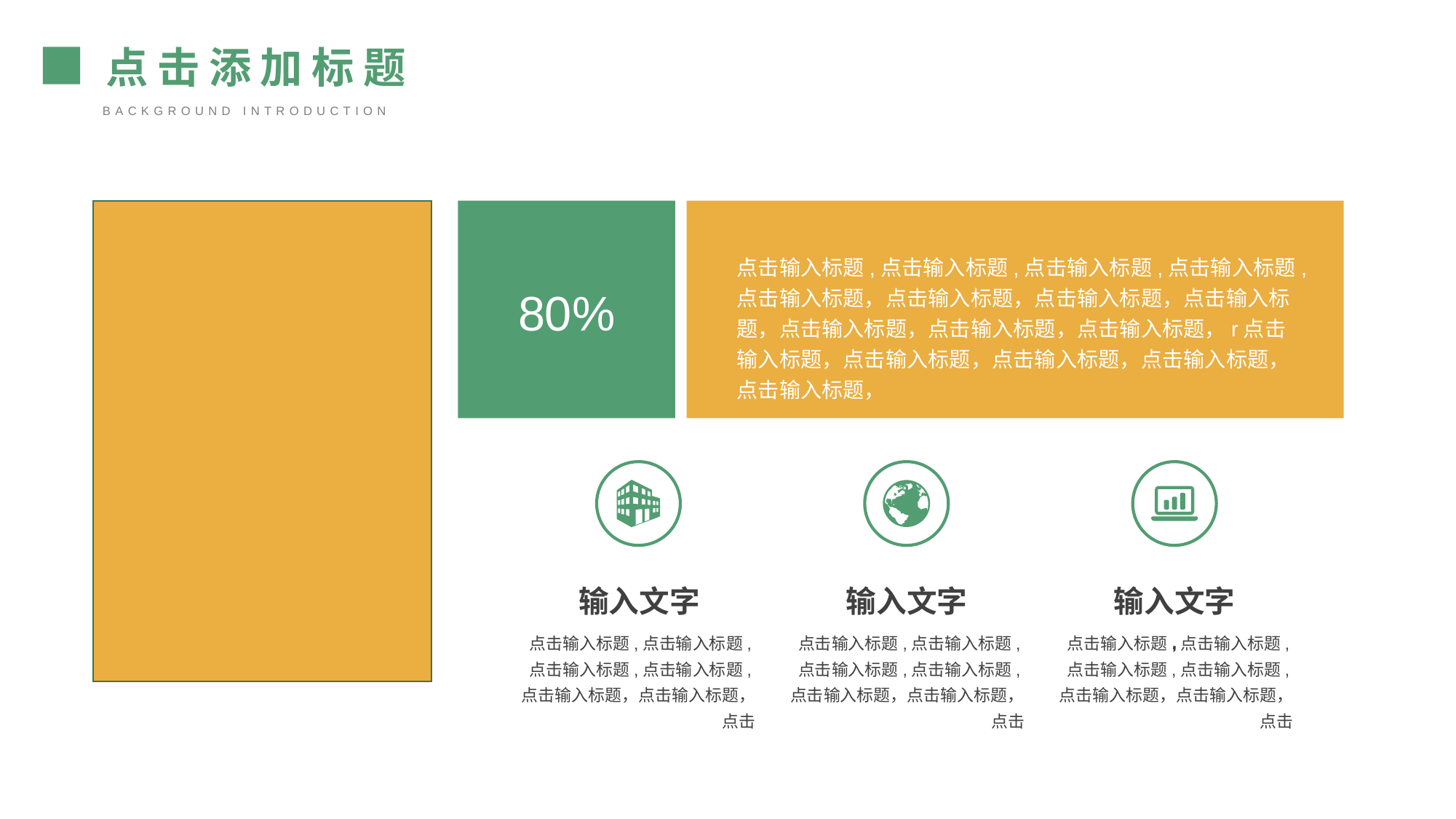

点击添加标题
background introduction

80%

点击输入标题,点击输入标题,点击输入标题,点击输入标题,点击输入标题，点击输入标题，点击输入标题，点击输入标题，点击输入标题，点击输入标题，点击输入标题，r点击输入标题，点击输入标题，点击输入标题，点击输入标题，点击输入标题，

输入文字

输入文字

输入文字
,
点击输入标题,点击输入标题,点击输入标题,点击输入标题,点击输入标题，点击输入标题，点击
点击输入标题,点击输入标题,点击输入标题,点击输入标题,点击输入标题，点击输入标题，点击
点击输入标题,点击输入标题,点击输入标题,点击输入标题,点击输入标题，点击输入标题，点击